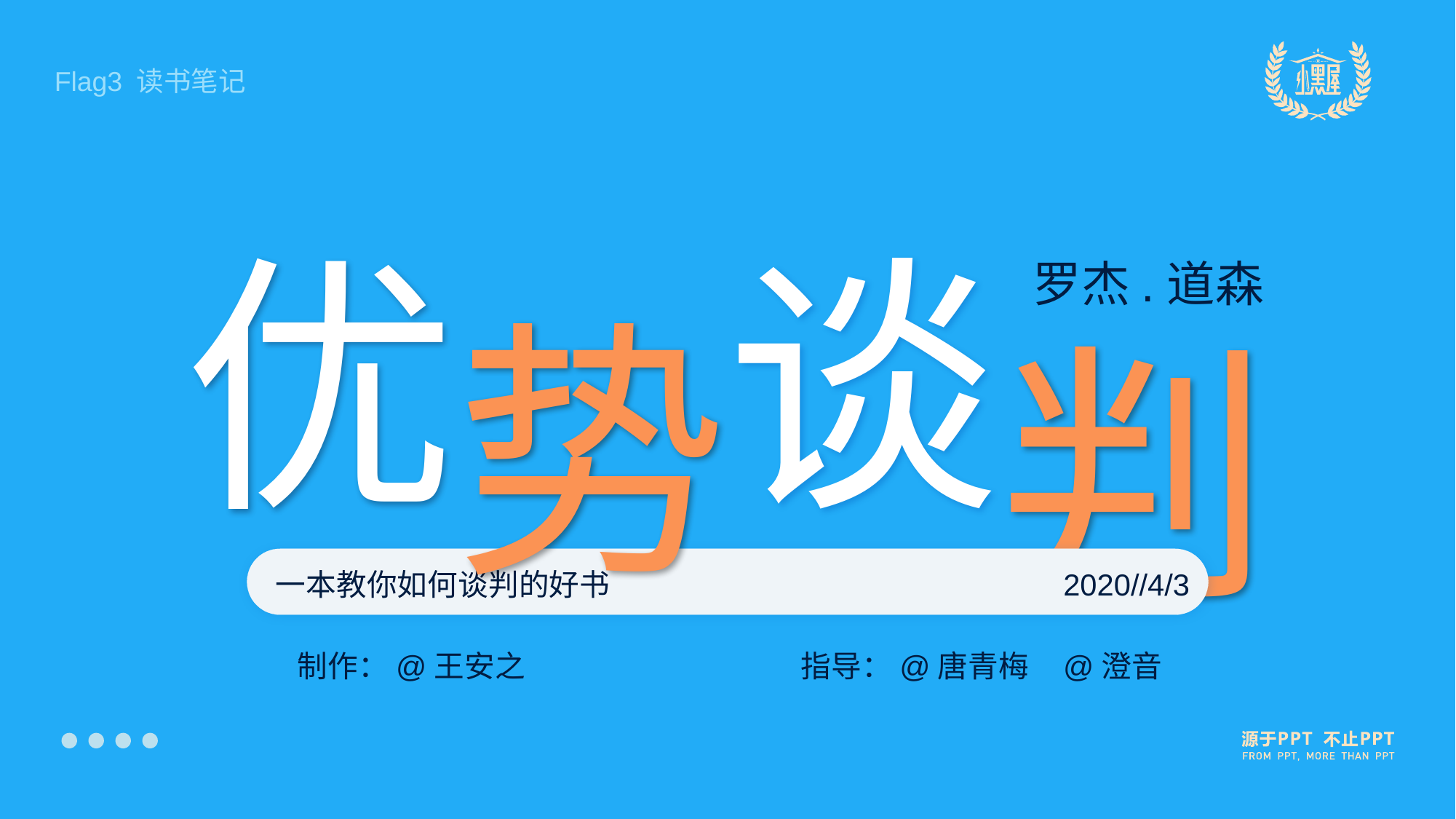

Flag3 读书笔记

优
谈
罗杰.道森
势
判

2020//4/3
一本教你如何谈判的好书
制作：@王安之                                         指导：@唐青梅    @澄音